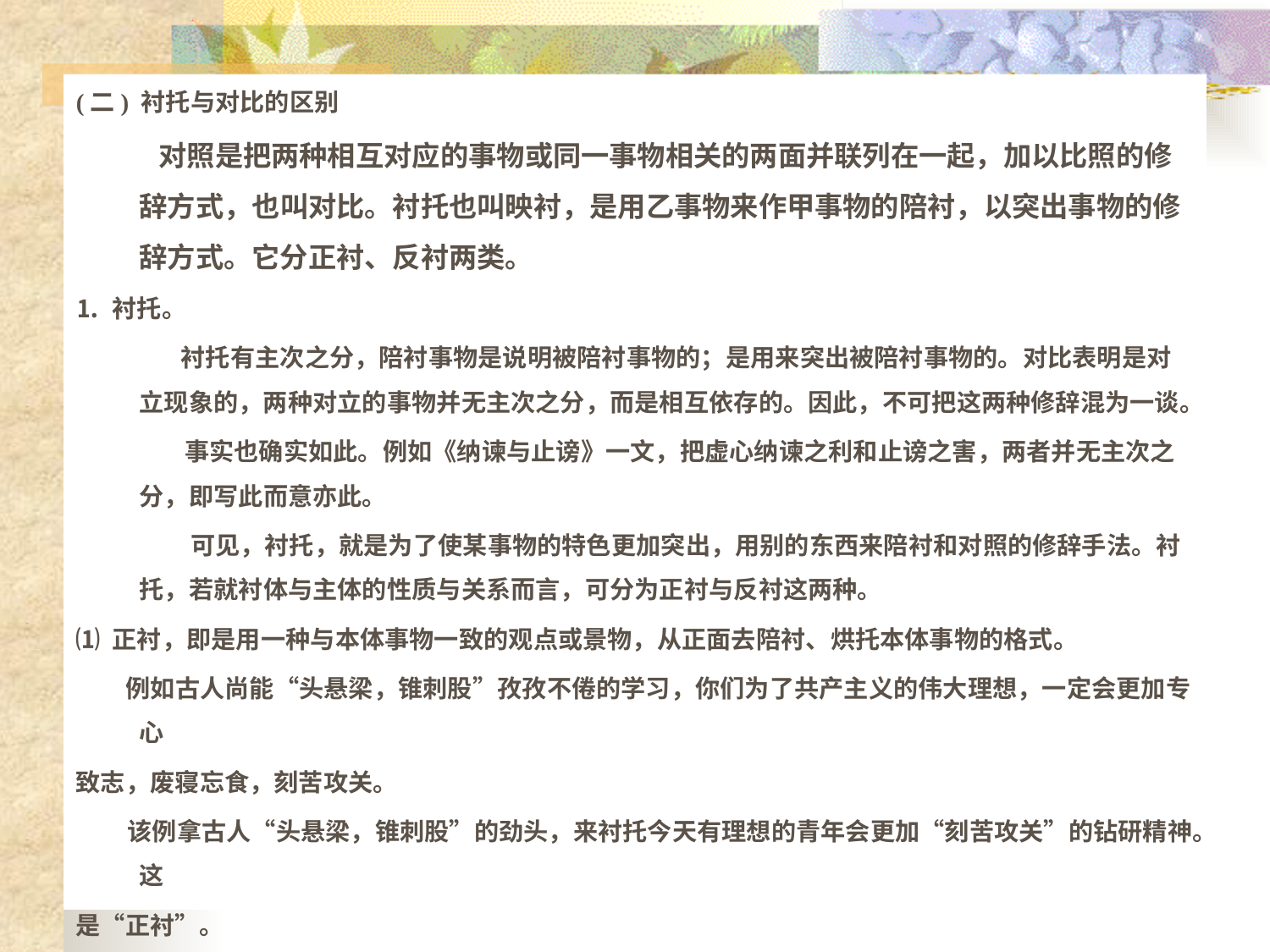

# (二) 衬托与对比的区别
              对照是把两种相互对应的事物或同一事物相关的两面并联列在一起，加以比照的修辞方式，也叫对比。衬托也叫映衬，是用乙事物来作甲事物的陪衬，以突出事物的修辞方式。它分正衬、反衬两类。
⒈ 衬托。
                  衬托有主次之分，陪衬事物是说明被陪衬事物的；是用来突出被陪衬事物的。对比表明是对立现象的，两种对立的事物并无主次之分，而是相互依存的。因此，不可把这两种修辞混为一谈。
                  事实也确实如此。例如《纳谏与止谤》一文，把虚心纳谏之利和止谤之害，两者并无主次之分，即写此而意亦此。
                   可见，衬托，就是为了使某事物的特色更加突出，用别的东西来陪衬和对照的修辞手法。衬托，若就衬体与主体的性质与关系而言，可分为正衬与反衬这两种。
⑴ 正衬，即是用一种与本体事物一致的观点或景物，从正面去陪衬、烘托本体事物的格式。
        例如古人尚能“头悬梁，锥刺股”孜孜不倦的学习，你们为了共产主义的伟大理想，一定会更加专心
致志，废寝忘食，刻苦攻关。
        该例拿古人“头悬梁，锥刺股”的劲头，来衬托今天有理想的青年会更加“刻苦攻关”的钻研精神。这
是“正衬”。